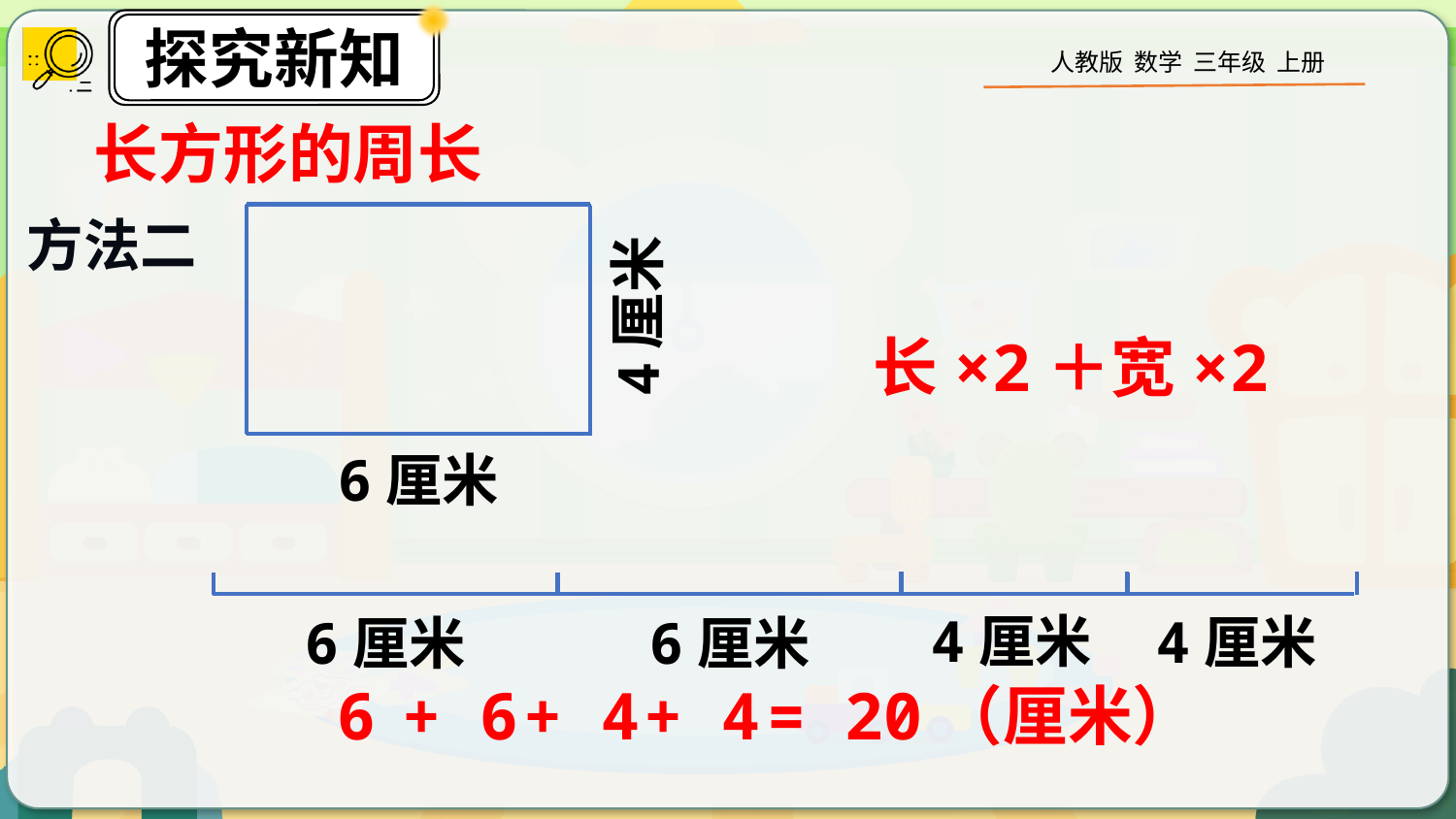

长方形的周长

4厘米
6厘米
方法二
长×2＋宽×2
4厘米
4厘米
6厘米
6厘米
6
+ 6
+ 4
+ 4
= 20（厘米）